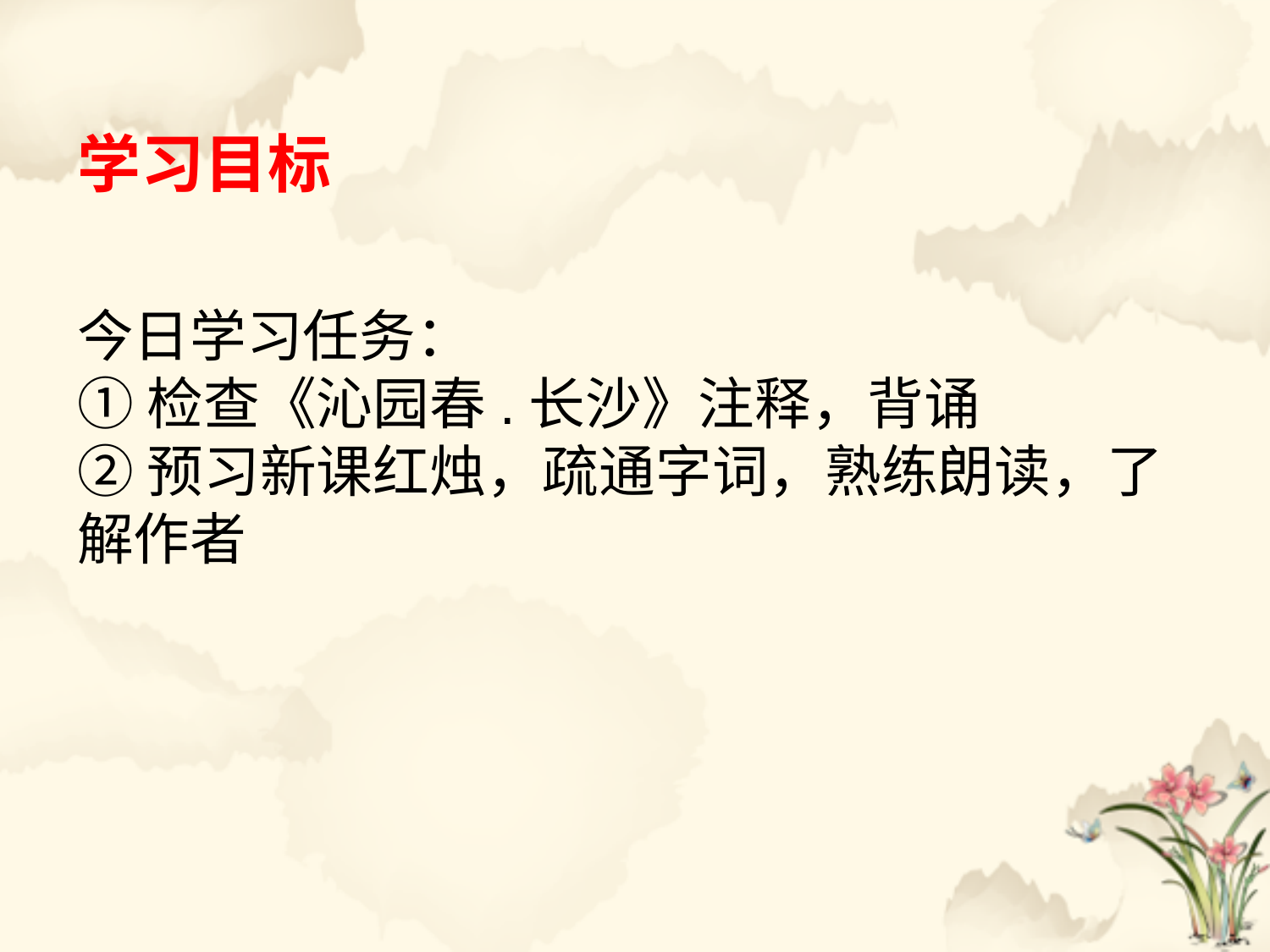

学习目标
今日学习任务：
①检查《沁园春.长沙​》注释，背诵
②预习新课红烛，疏通字词，熟练朗读，了解作者​